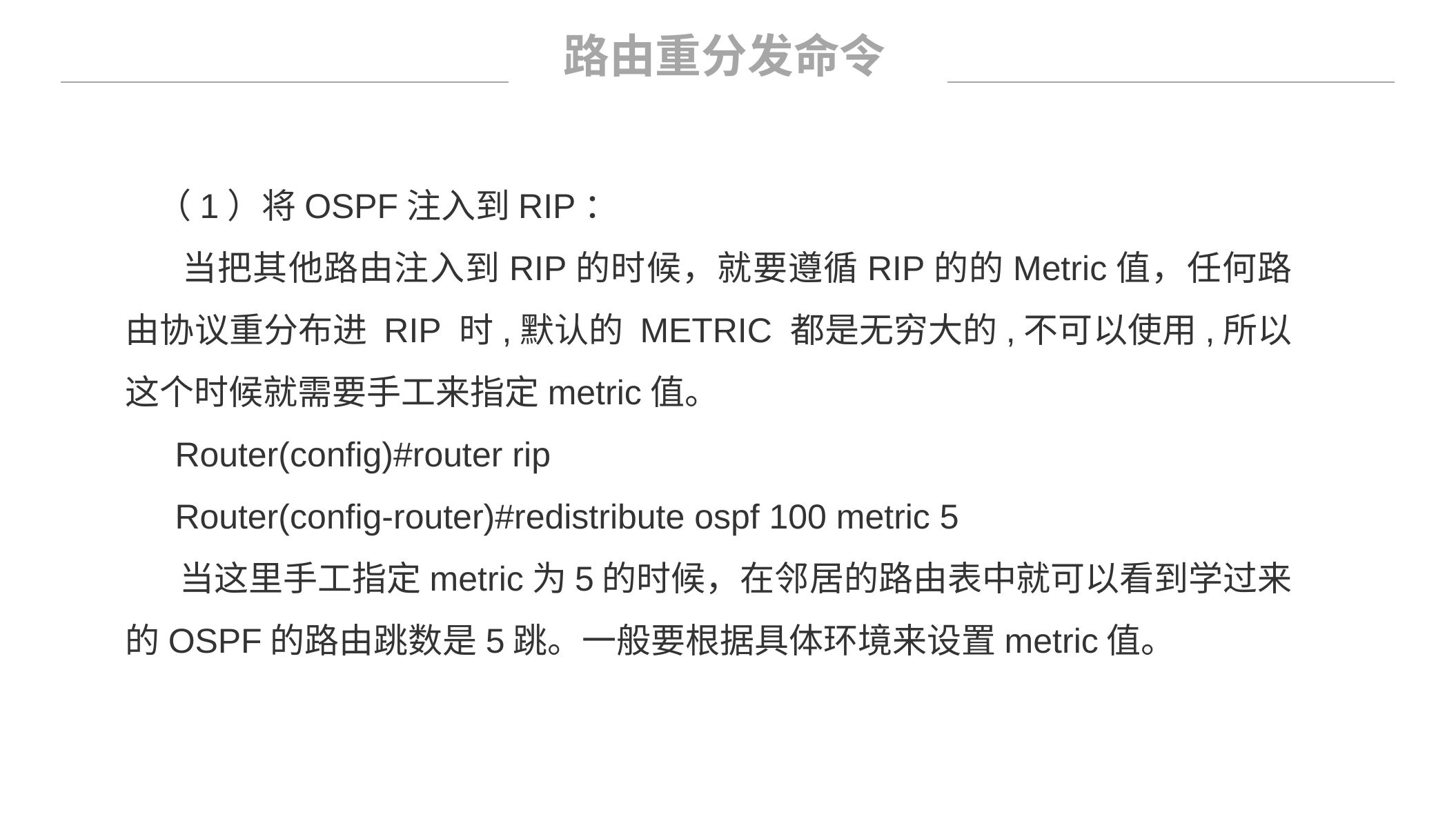

路由重分发命令
   （1）将OSPF注入到RIP：
  当把其他路由注入到RIP的时候，就要遵循RIP的的Metric值，任何路由协议重分布进 RIP 时,默认的 METRIC 都是无穷大的,不可以使用,所以这个时候就需要手工来指定metric值。
  Router(config)#router rip
  Router(config-router)#redistribute ospf 100 metric 5
  当这里手工指定metric为5的时候，在邻居的路由表中就可以看到学过来的OSPF的路由跳数是5跳。一般要根据具体环境来设置metric值。